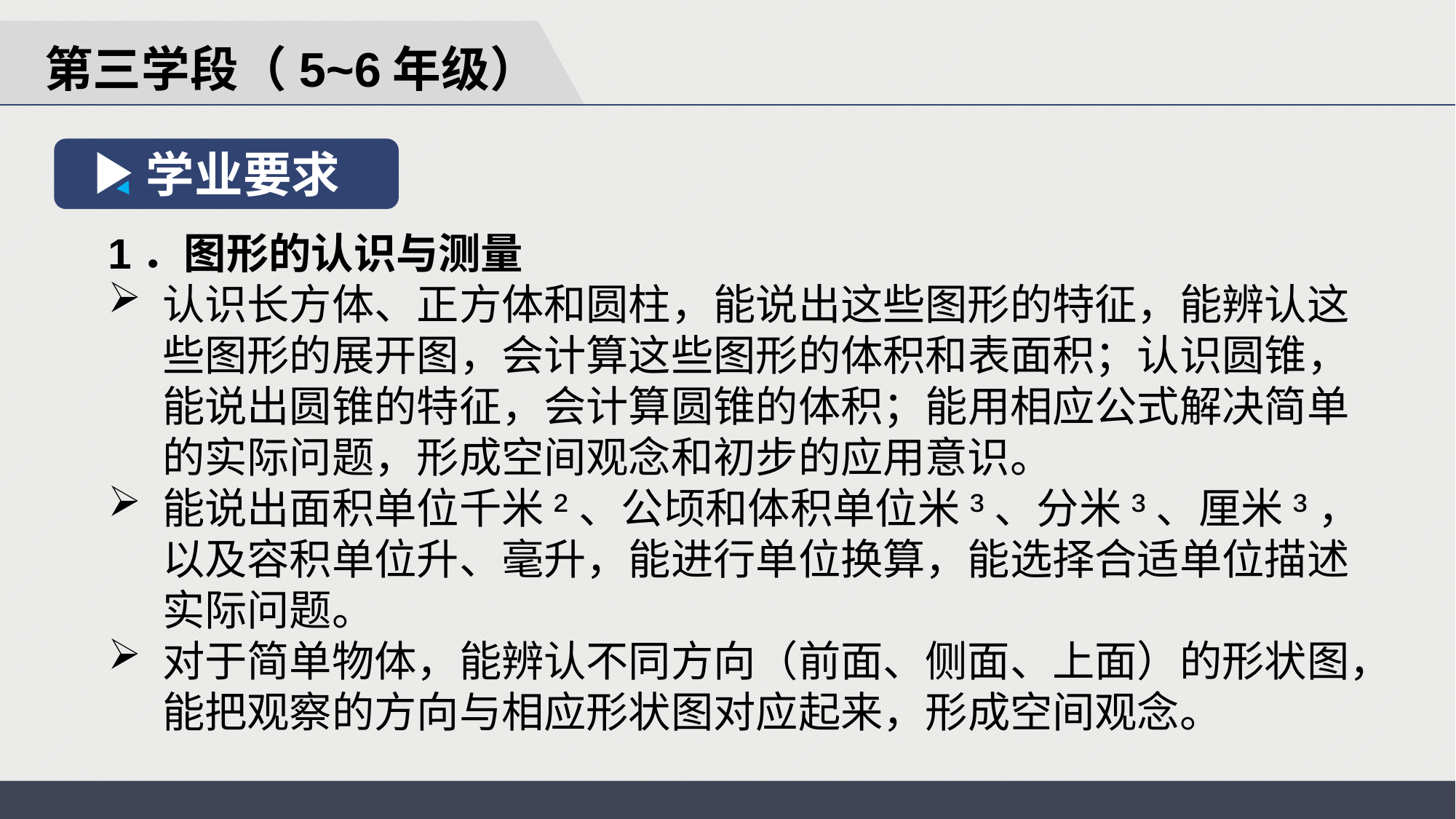

第三学段（5~6年级）
学业要求

1．图形的认识与测量
认识长方体、正方体和圆柱，能说出这些图形的特征，能辨认这些图形的展开图，会计算这些图形的体积和表面积；认识圆锥，能说出圆锥的特征，会计算圆锥的体积；能用相应公式解决简单的实际问题，形成空间观念和初步的应用意识。
能说出面积单位千米²、公顷和体积单位米³、分米³、厘米³，以及容积单位升、毫升，能进行单位换算，能选择合适单位描述实际问题。
对于简单物体，能辨认不同方向（前面、侧面、上面）的形状图，能把观察的方向与相应形状图对应起来，形成空间观念。